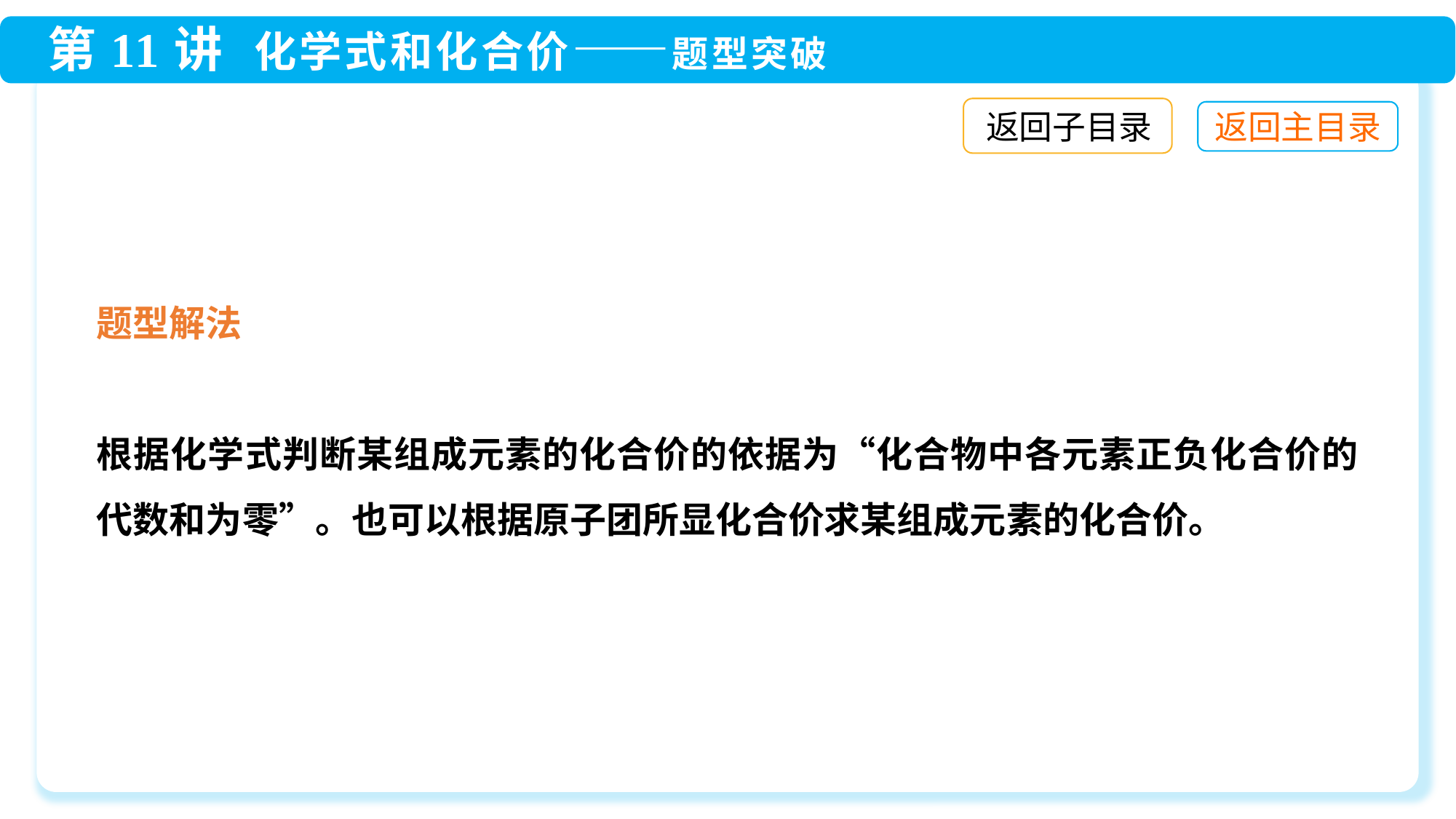

返回子目录
题型解法

根据化学式判断某组成元素的化合价的依据为“化合物中各元素正负化合价的代数和为零”。也可以根据原子团所显化合价求某组成元素的化合价。